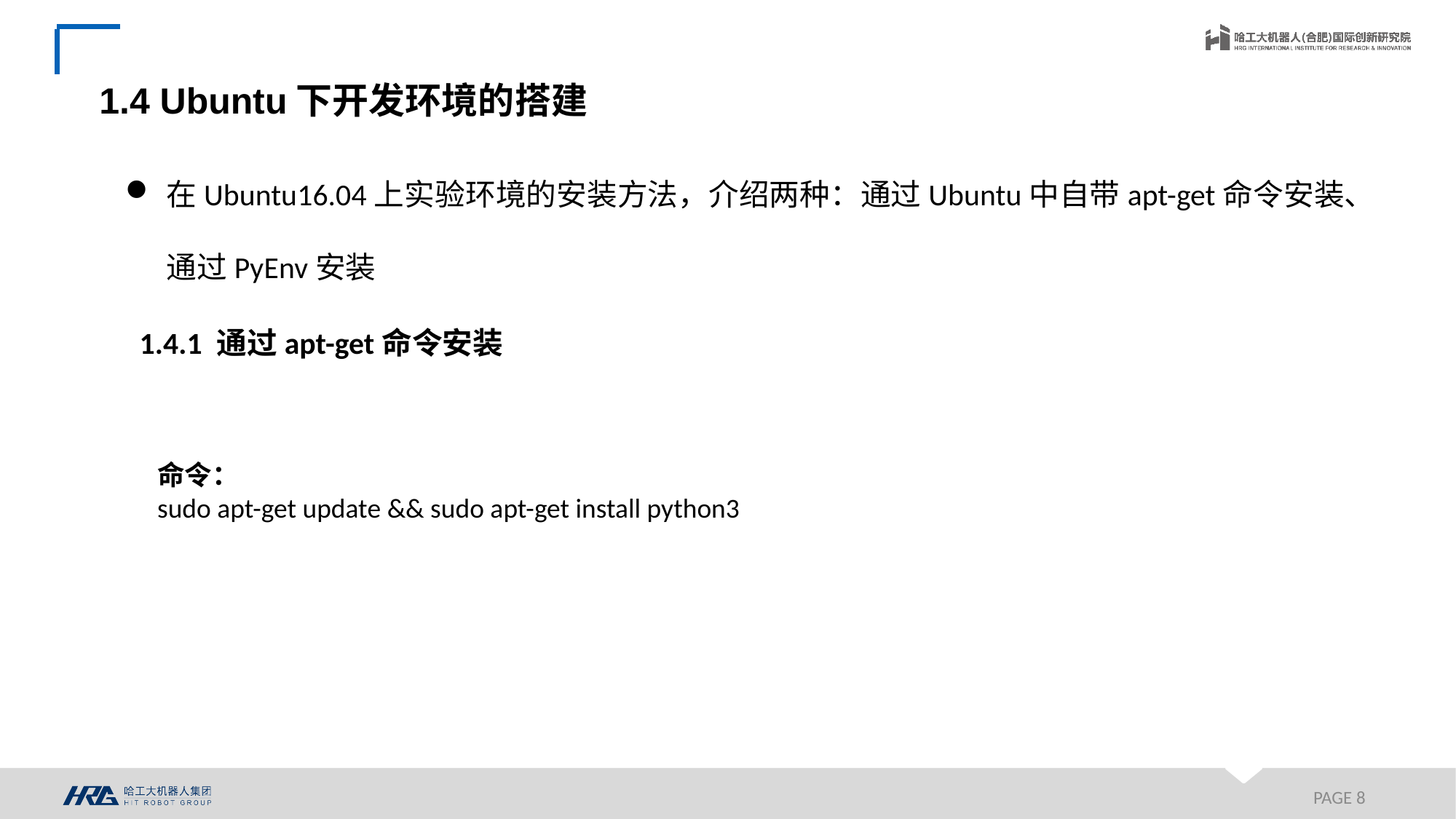

1.4 Ubuntu下开发环境的搭建
在Ubuntu16.04上实验环境的安装方法，介绍两种：通过Ubuntu中自带apt-get命令安装、通过PyEnv安装
1.4.1 通过apt-get命令安装
命令：
sudo apt-get update && sudo apt-get install python3